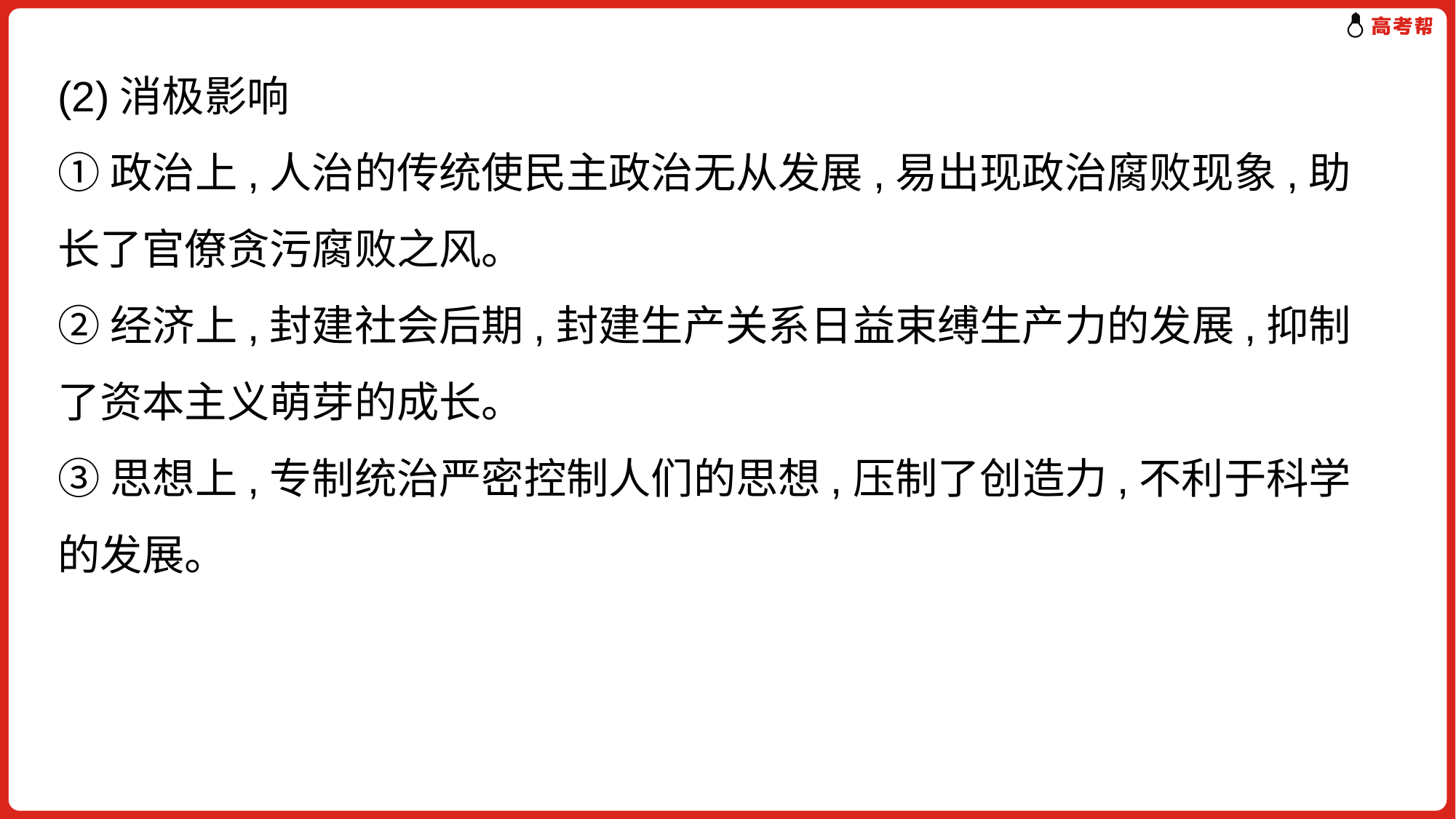

(2)消极影响
①政治上,人治的传统使民主政治无从发展,易出现政治腐败现象,助长了官僚贪污腐败之风。
②经济上,封建社会后期,封建生产关系日益束缚生产力的发展,抑制了资本主义萌芽的成长。
③思想上,专制统治严密控制人们的思想,压制了创造力,不利于科学的发展。